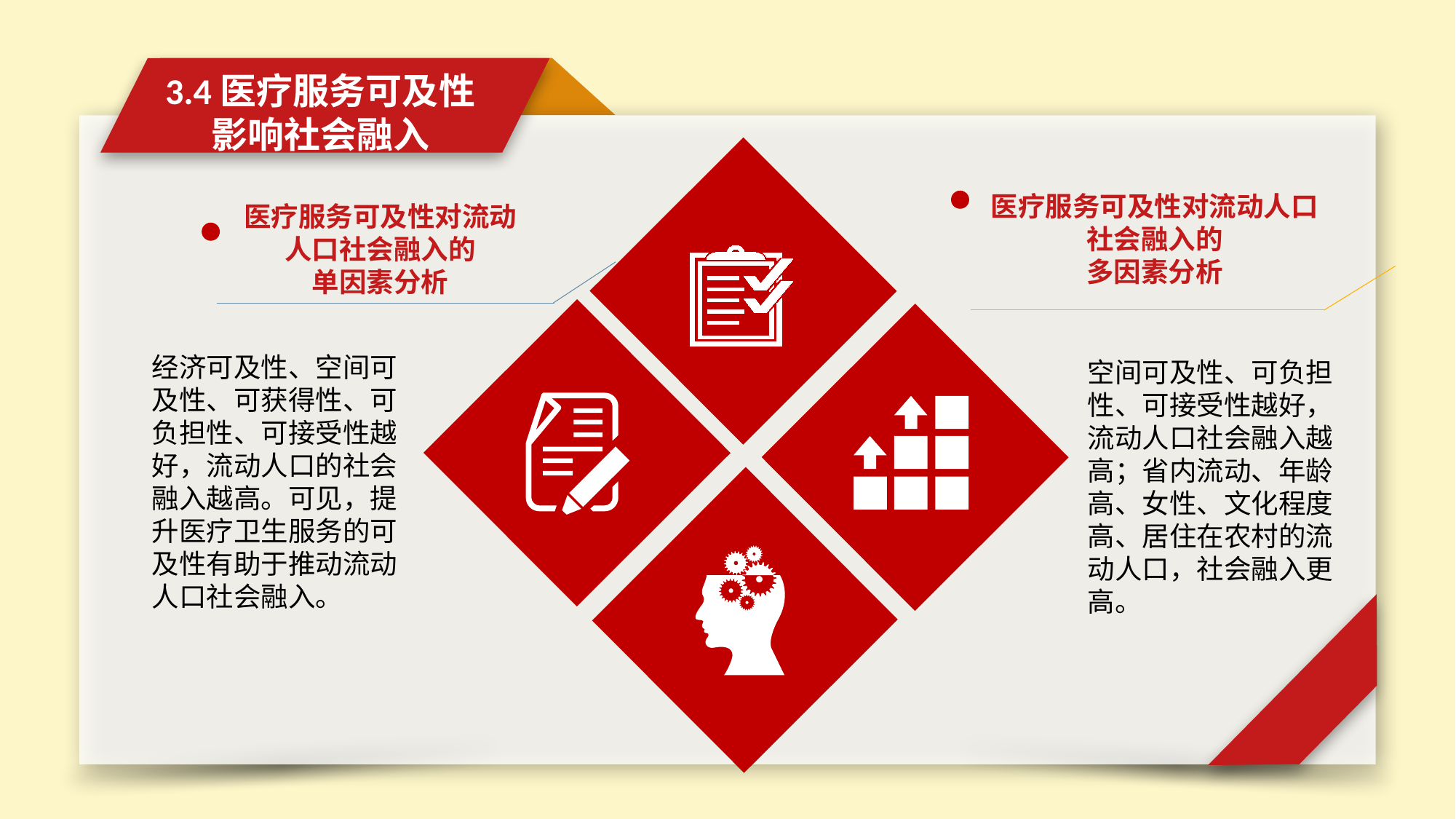

3.4医疗服务可及性
影响社会融入

医疗服务可及性对流动人口社会融入的
多因素分析

医疗服务可及性对流动人口社会融入的
单因素分析

经济可及性、空间可及性、可获得性、可负担性、可接受性越好，流动人口的社会融入越高。可见，提升医疗卫生服务的可及性有助于推动流动人口社会融入。

空间可及性、可负担性、可接受性越好，流动人口社会融入越高；省内流动、年龄高、女性、文化程度高、居住在农村的流动人口，社会融入更高。